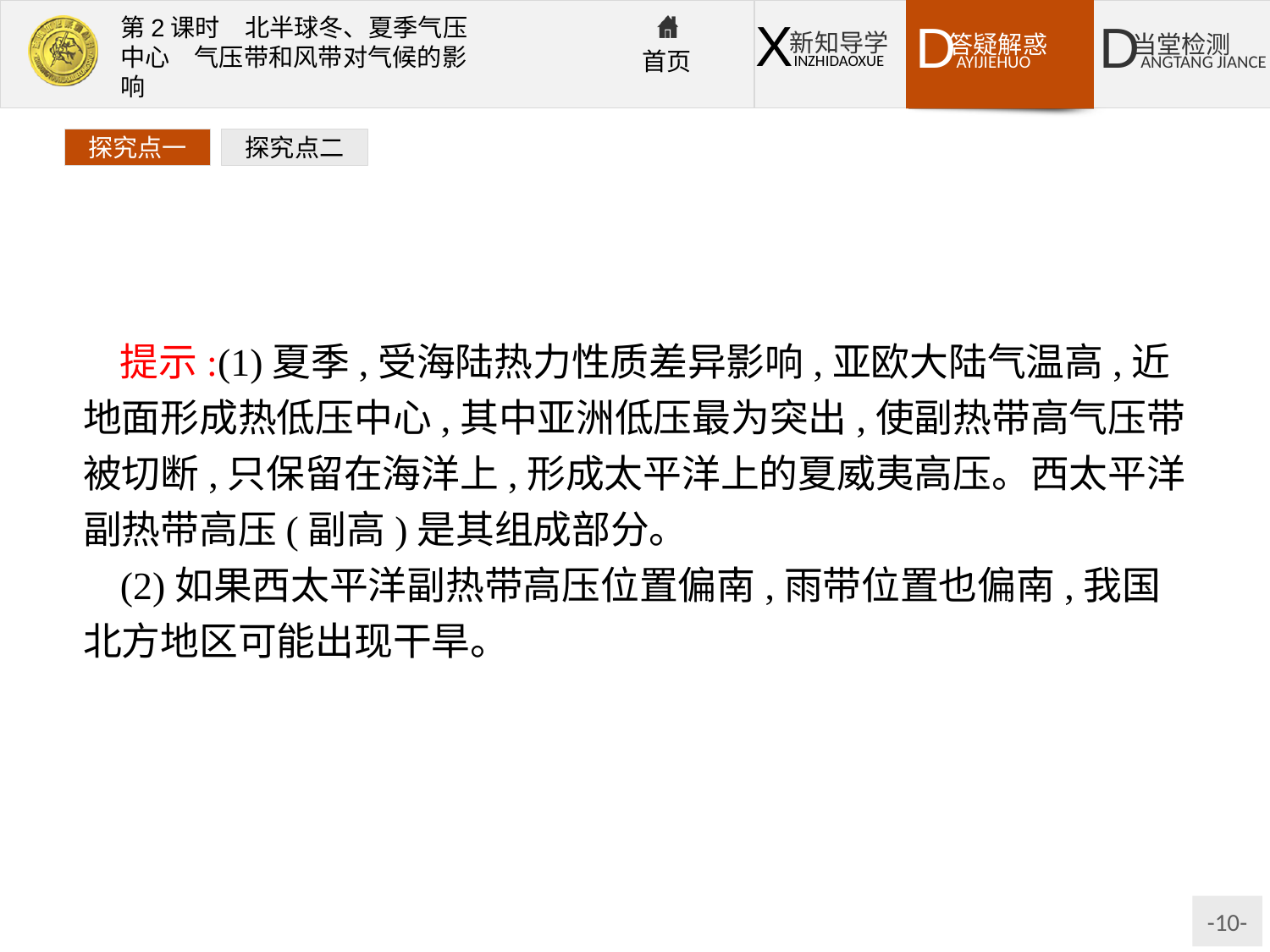

探究点一
探究点二
提示:(1)夏季,受海陆热力性质差异影响,亚欧大陆气温高,近地面形成热低压中心,其中亚洲低压最为突出,使副热带高气压带被切断,只保留在海洋上,形成太平洋上的夏威夷高压。西太平洋副热带高压(副高)是其组成部分。
(2)如果西太平洋副热带高压位置偏南,雨带位置也偏南,我国北方地区可能出现干旱。